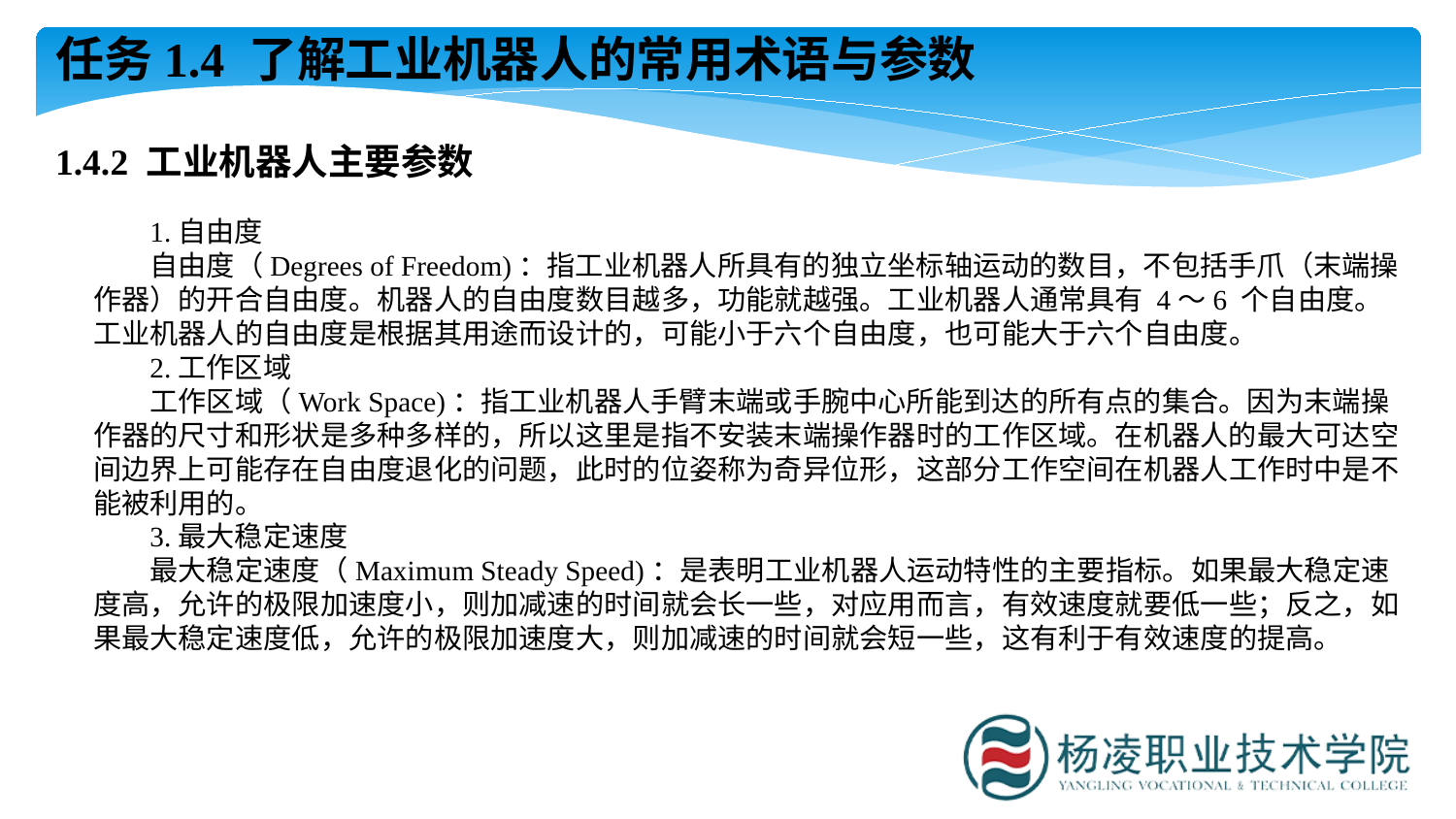

任务1.4 了解工业机器人的常用术语与参数
1.4.2 工业机器人主要参数
1.自由度
自由度（Degrees of Freedom)：指工业机器人所具有的独立坐标轴运动的数目，不包括手爪（末端操作器）的开合自由度。机器人的自由度数目越多，功能就越强。工业机器人通常具有 4～6 个自由度。工业机器人的自由度是根据其用途而设计的，可能小于六个自由度，也可能大于六个自由度。
2.工作区域
工作区域（Work Space)：指工业机器人手臂末端或手腕中心所能到达的所有点的集合。因为末端操作器的尺寸和形状是多种多样的，所以这里是指不安装末端操作器时的工作区域。在机器人的最大可达空间边界上可能存在自由度退化的问题，此时的位姿称为奇异位形，这部分工作空间在机器人工作时中是不能被利用的。
3.最大稳定速度
最大稳定速度（Maximum Steady Speed)：是表明工业机器人运动特性的主要指标。如果最大稳定速度高，允许的极限加速度小，则加减速的时间就会长一些，对应用而言，有效速度就要低一些；反之，如果最大稳定速度低，允许的极限加速度大，则加减速的时间就会短一些，这有利于有效速度的提高。